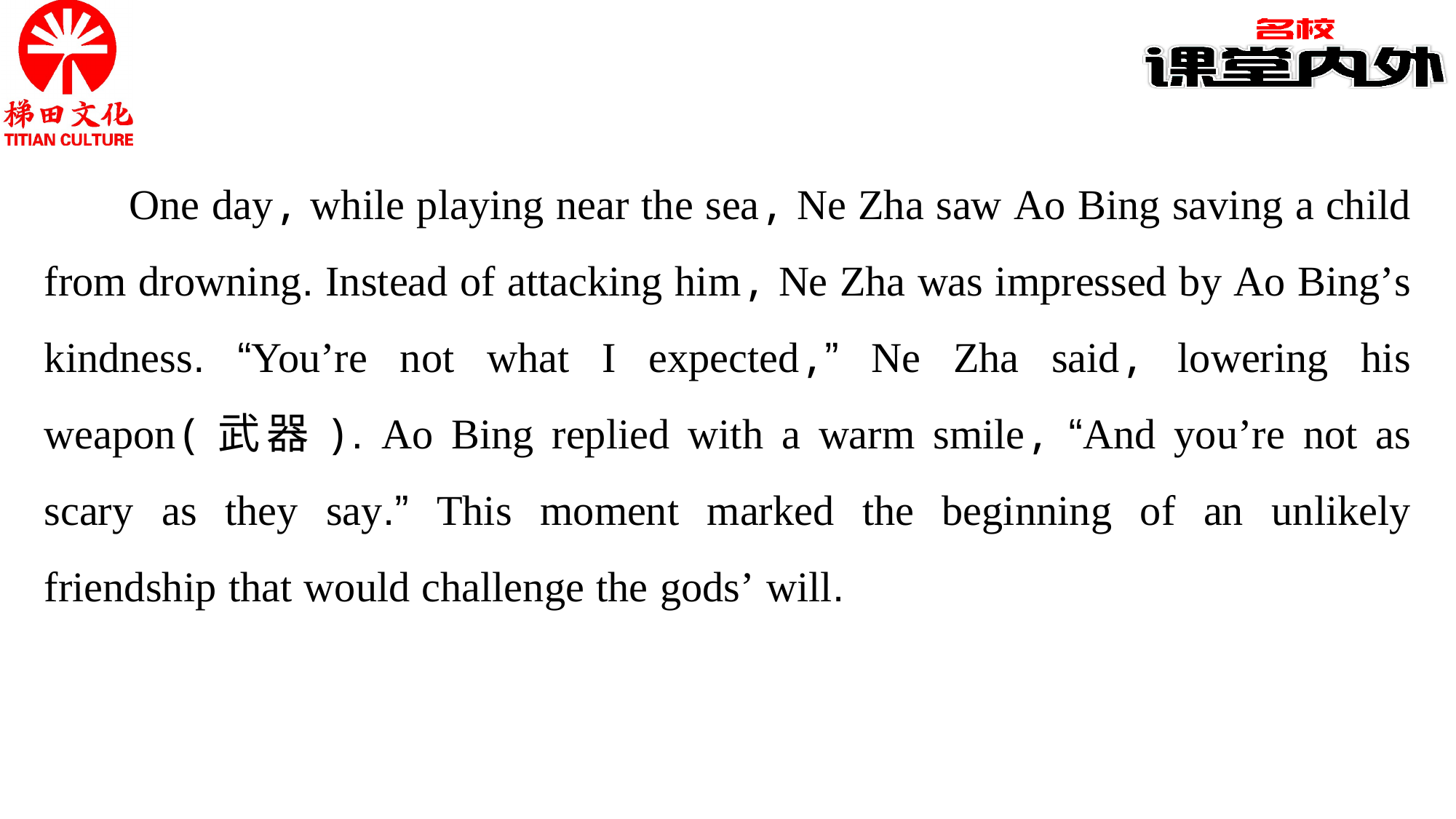

One day, while playing near the sea, Ne Zha saw Ao Bing saving a child from drowning. Instead of attacking him, Ne Zha was impressed by Ao Bing’s kindness. “You’re not what I expected,” Ne Zha said, lowering his weapon(武器). Ao Bing replied with a warm smile, “And you’re not as scary as they say.” This moment marked the beginning of an unlikely friendship that would challenge the gods’ will.